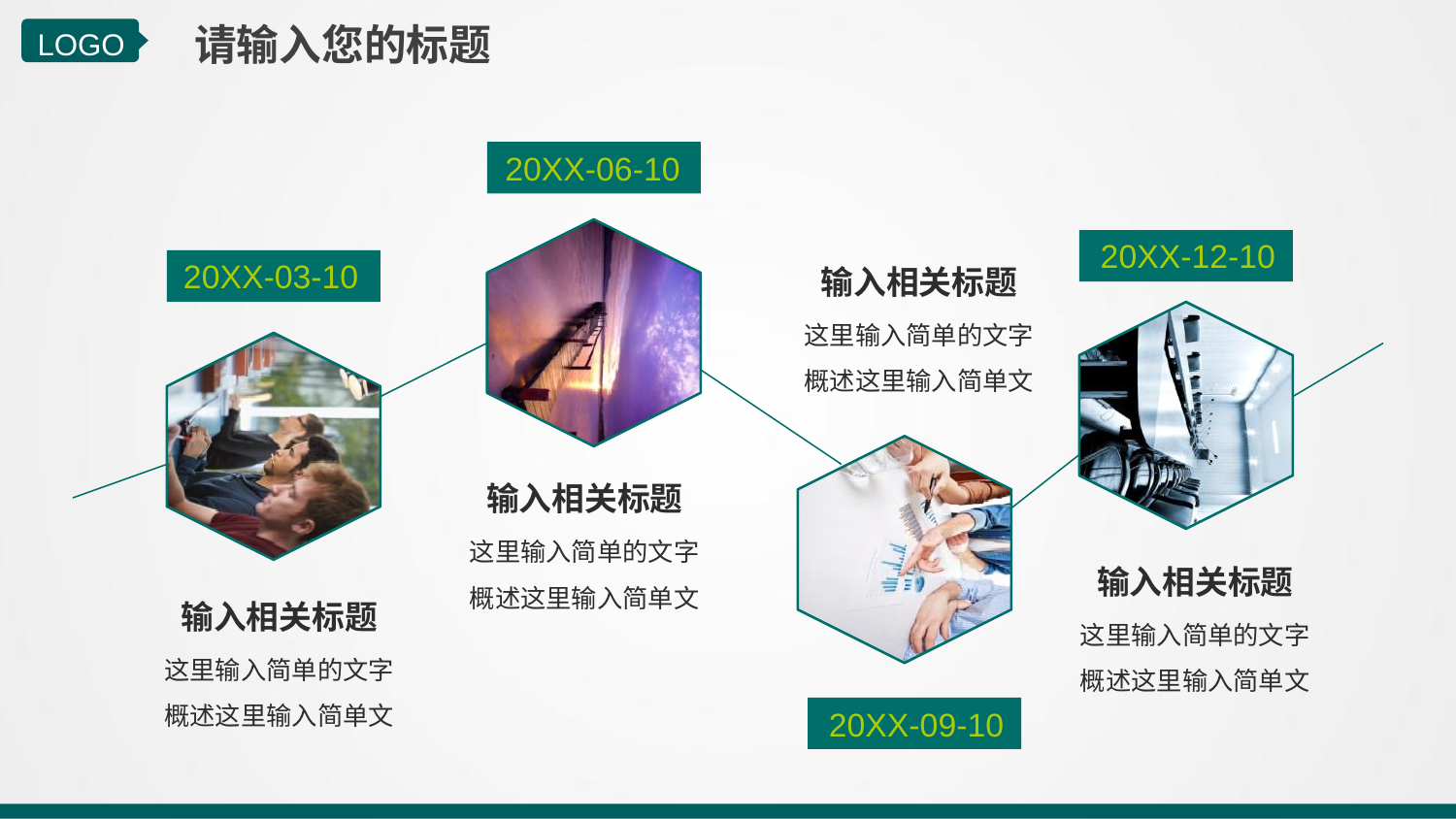

请输入您的标题
LOGO

20XX-06-10

20XX-12-10

20XX-03-10

输入相关标题
这里输入简单的文字概述这里输入简单文

输入相关标题
这里输入简单的文字概述这里输入简单文
输入相关标题
输入相关标题
这里输入简单的文字概述这里输入简单文
这里输入简单的文字概述这里输入简单文
20XX-09-10